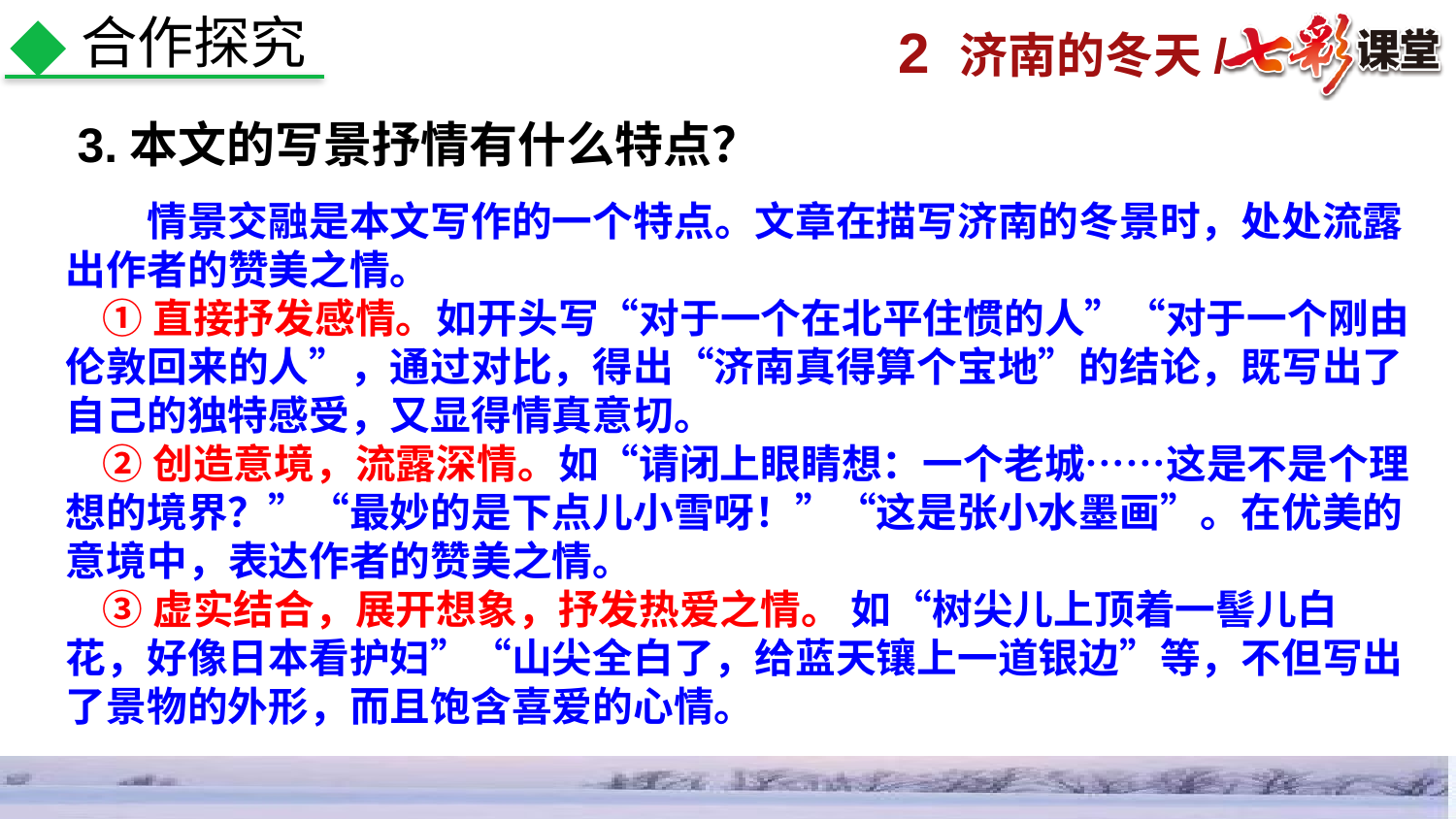

合作探究

3.本文的写景抒情有什么特点？
　　情景交融是本文写作的一个特点。文章在描写济南的冬景时，处处流露出作者的赞美之情。
    ①直接抒发感情。如开头写“对于一个在北平住惯的人”“对于一个刚由伦敦回来的人”，通过对比，得出“济南真得算个宝地”的结论，既写出了自己的独特感受，又显得情真意切。
    ②创造意境，流露深情。如“请闭上眼睛想：一个老城……这是不是个理想的境界？”“最妙的是下点儿小雪呀！”“这是张小水墨画”。在优美的意境中，表达作者的赞美之情。
    ③虚实结合，展开想象，抒发热爱之情。 如“树尖儿上顶着一髻儿白花，好像日本看护妇”“山尖全白了，给蓝天镶上一道银边”等，不但写出了景物的外形，而且饱含喜爱的心情。